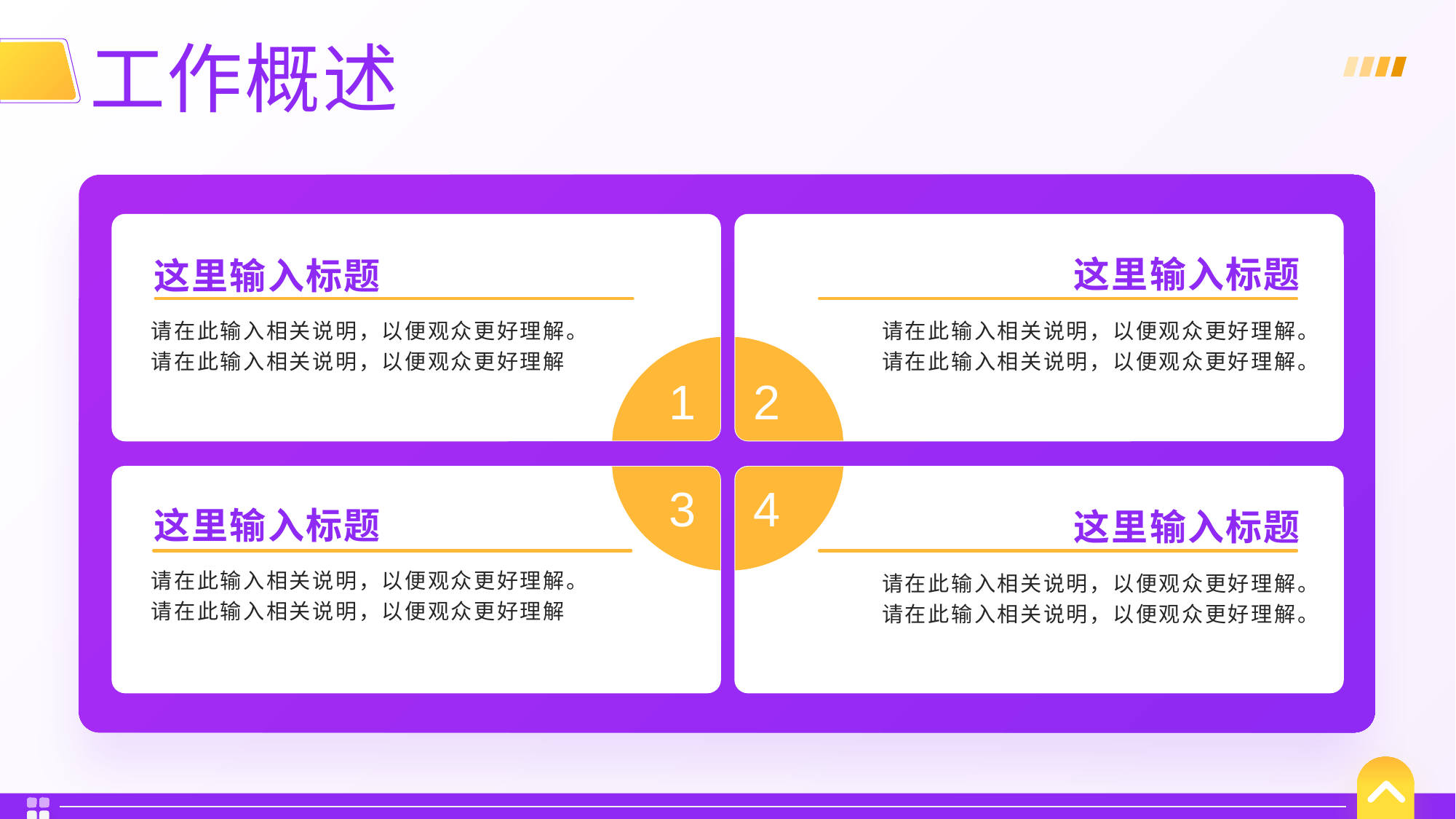

工作概述

这里输入标题
这里输入标题
请在此输入相关说明，以便观众更好理解。请在此输入相关说明，以便观众更好理解

请在此输入相关说明，以便观众更好理解。请在此输入相关说明，以便观众更好理解。

1
2

3
4
这里输入标题
这里输入标题
请在此输入相关说明，以便观众更好理解。请在此输入相关说明，以便观众更好理解

请在此输入相关说明，以便观众更好理解。请在此输入相关说明，以便观众更好理解。